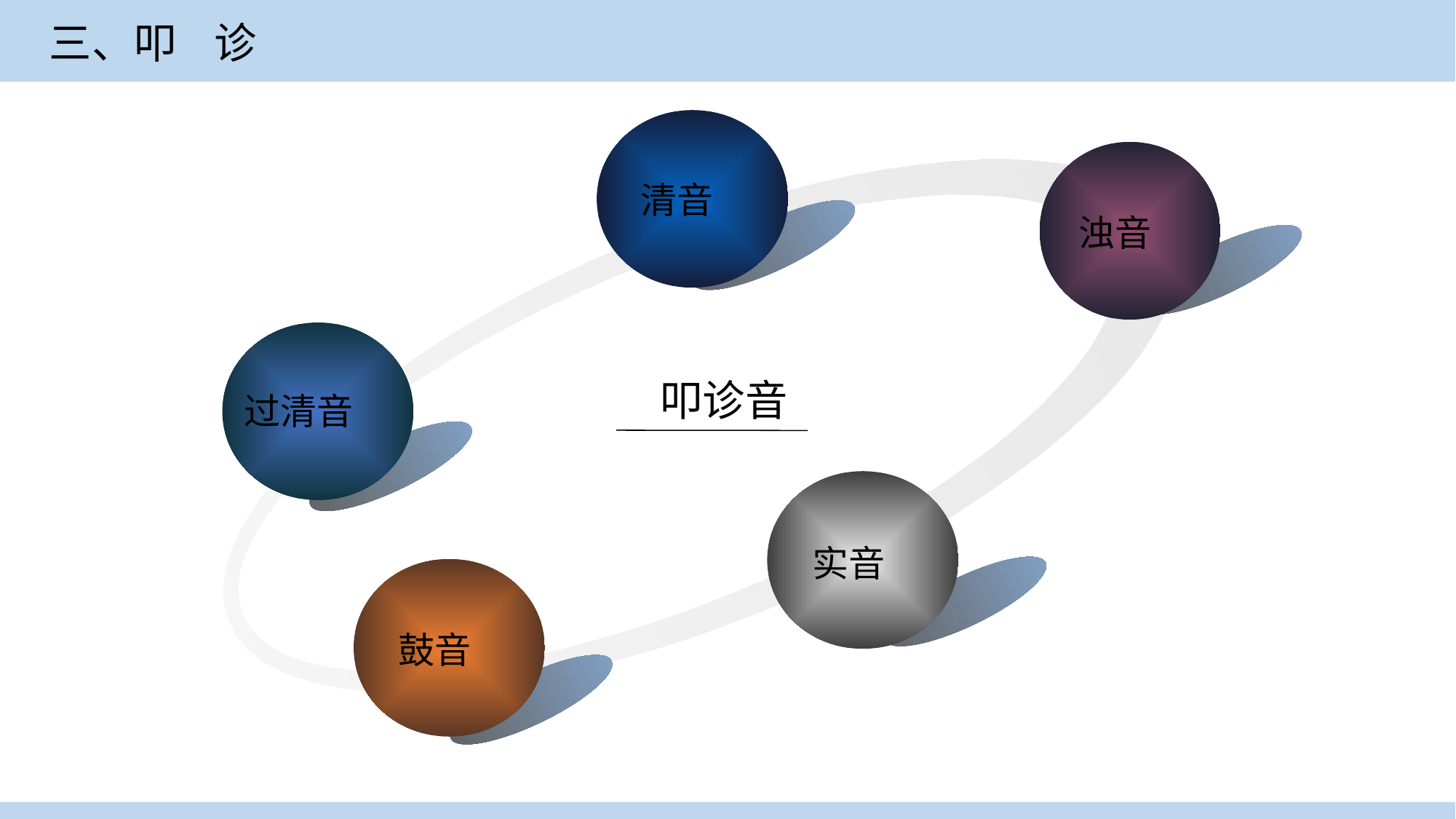

三、叩    诊

清音
浊音

叩诊音
过清音

实音

鼓音